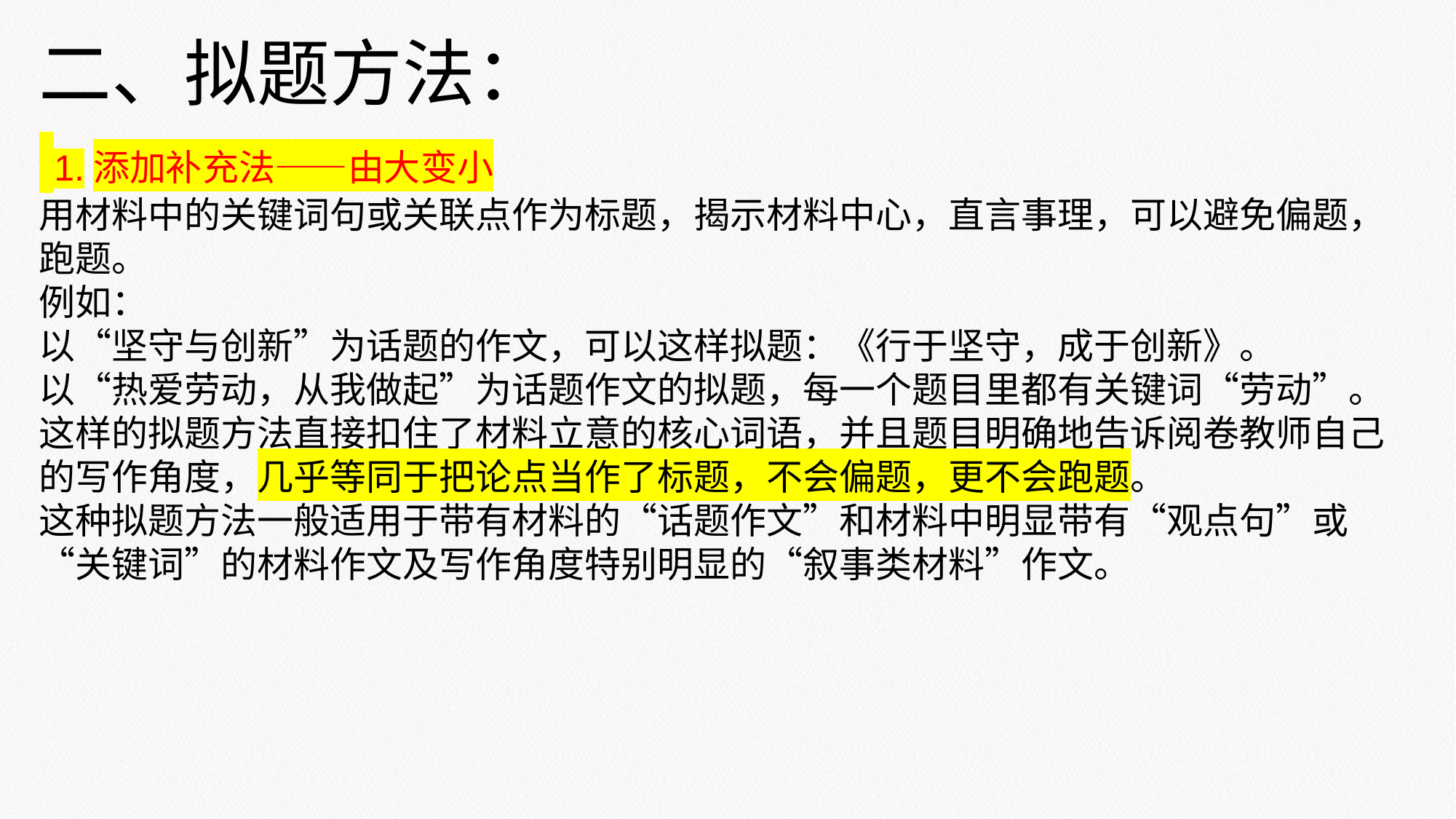

二、拟题方法：
 1.添加补充法——由大变小
用材料中的关键词句或关联点作为标题，揭示材料中心，直言事理，可以避免偏题，跑题。
例如：
以“坚守与创新”为话题的作文，可以这样拟题：《行于坚守，成于创新》。
以“热爱劳动，从我做起”为话题作文的拟题，每一个题目里都有关键词“劳动”。
这样的拟题方法直接扣住了材料立意的核心词语，并且题目明确地告诉阅卷教师自己的写作角度，几乎等同于把论点当作了标题，不会偏题，更不会跑题。
这种拟题方法一般适用于带有材料的“话题作文”和材料中明显带有“观点句”或“关键词”的材料作文及写作角度特别明显的“叙事类材料”作文。